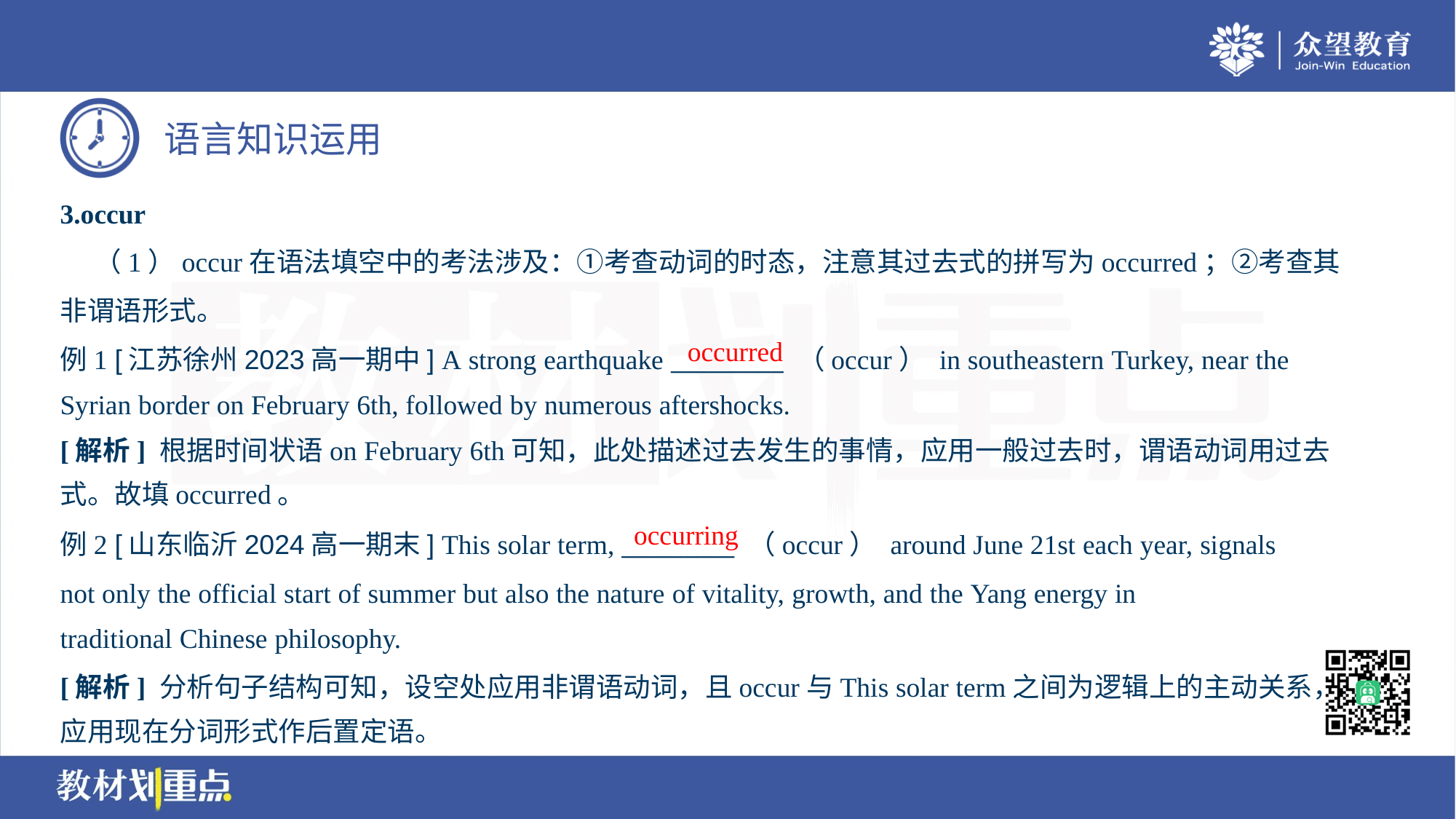

3.occur
    （1）occur在语法填空中的考法涉及：①考查动词的时态，注意其过去式的拼写为occurred；②考查其
非谓语形式。
例1 [江苏徐州2023高一期中] A strong earthquake _________ （occur） in southeastern Turkey, near the
Syrian border on February 6th, followed by numerous aftershocks.
occurred
[解析] 根据时间状语on February 6th可知，此处描述过去发生的事情，应用一般过去时，谓语动词用过去
式。故填occurred。
occurring
例2 [山东临沂2024高一期末] This solar term, _________ （occur） around June 21st each year, signals
not only the official start of summer but also the nature of vitality, growth, and the Yang energy in
traditional Chinese philosophy.
[解析] 分析句子结构可知，设空处应用非谓语动词，且occur与This solar term之间为逻辑上的主动关系，
应用现在分词形式作后置定语。